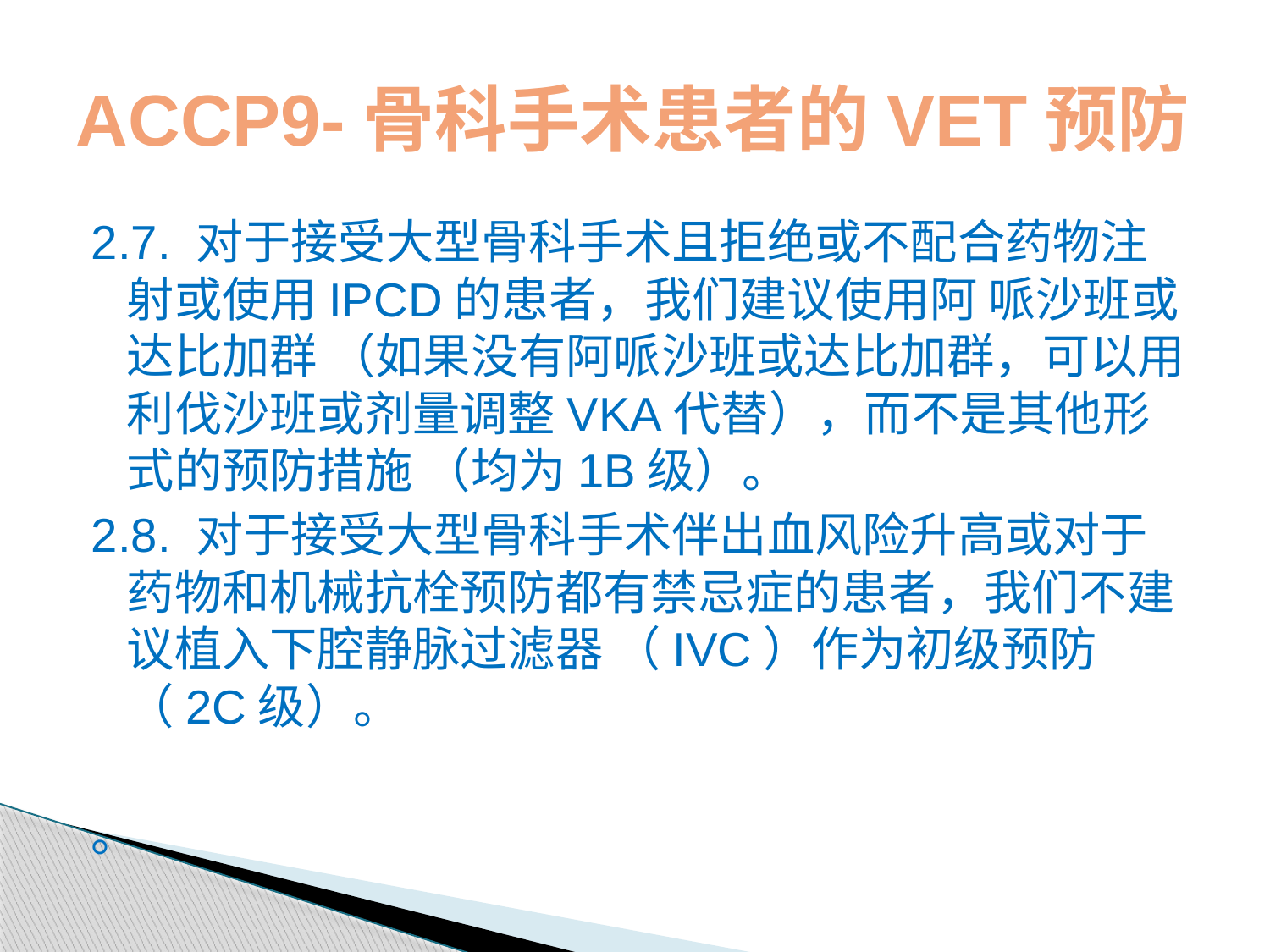

# ACCP9-骨科手术患者的VET预防
2.7. 对于接受大型骨科手术且拒绝或不配合药物注射或使用IPCD的患者，我们建议使用阿 哌沙班或达比加群 （如果没有阿哌沙班或达比加群，可以用利伐沙班或剂量调整VKA代替），而不是其他形式的预防措施 （均为1B级）。
2.8. 对于接受大型骨科手术伴出血风险升高或对于药物和机械抗栓预防都有禁忌症的患者，我们不建议植入下腔静脉过滤器 （IVC）作为初级预防（2C级）。

。